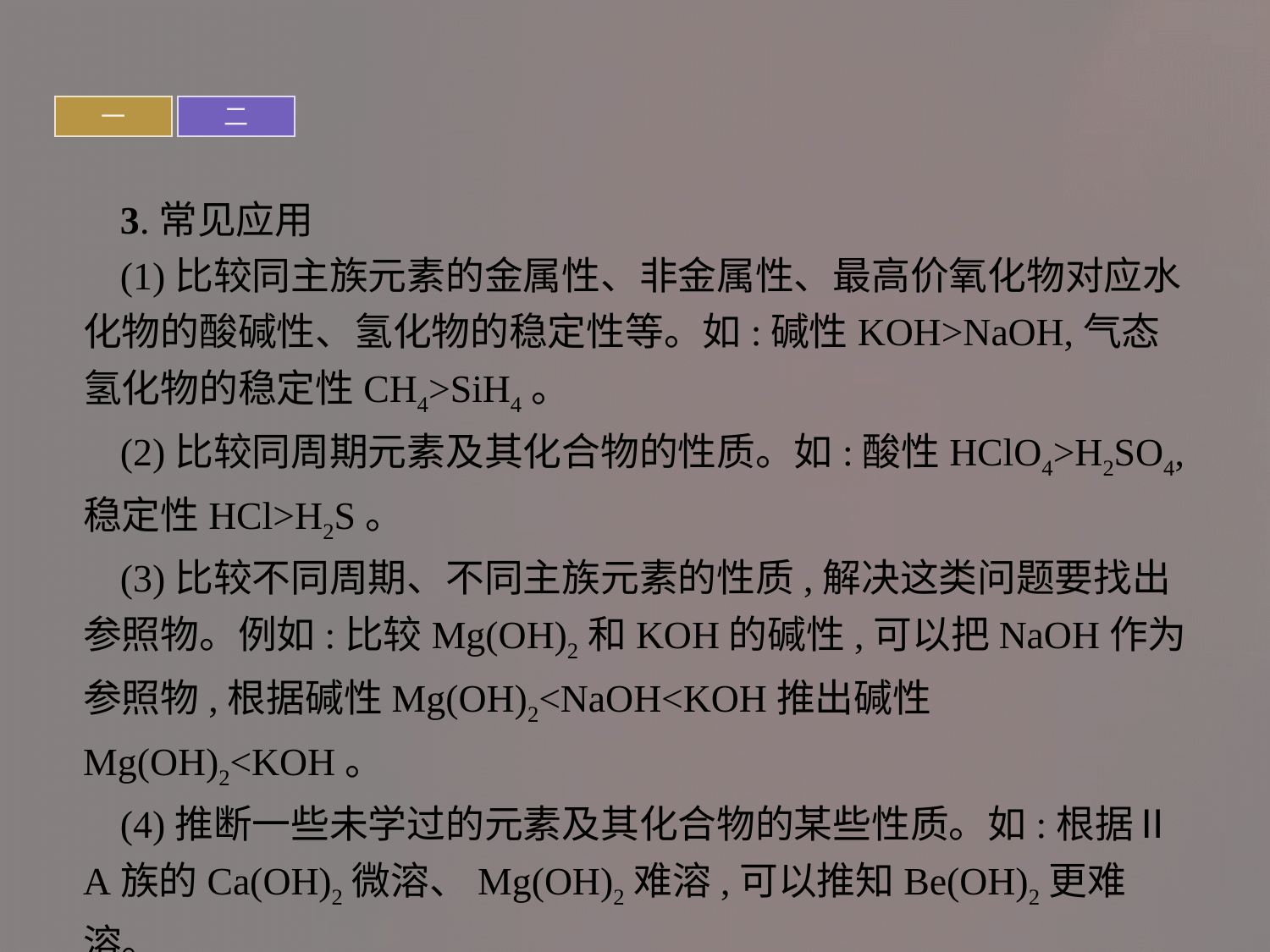

一
二
3.常见应用
(1)比较同主族元素的金属性、非金属性、最高价氧化物对应水化物的酸碱性、氢化物的稳定性等。如:碱性KOH>NaOH,气态氢化物的稳定性CH4>SiH4。
(2)比较同周期元素及其化合物的性质。如:酸性HClO4>H2SO4,稳定性HCl>H2S。
(3)比较不同周期、不同主族元素的性质,解决这类问题要找出参照物。例如:比较Mg(OH)2和KOH的碱性,可以把NaOH作为参照物,根据碱性Mg(OH)2<NaOH<KOH推出碱性Mg(OH)2<KOH。
(4)推断一些未学过的元素及其化合物的某些性质。如:根据ⅡA族的Ca(OH)2微溶、Mg(OH)2难溶,可以推知Be(OH)2更难溶。